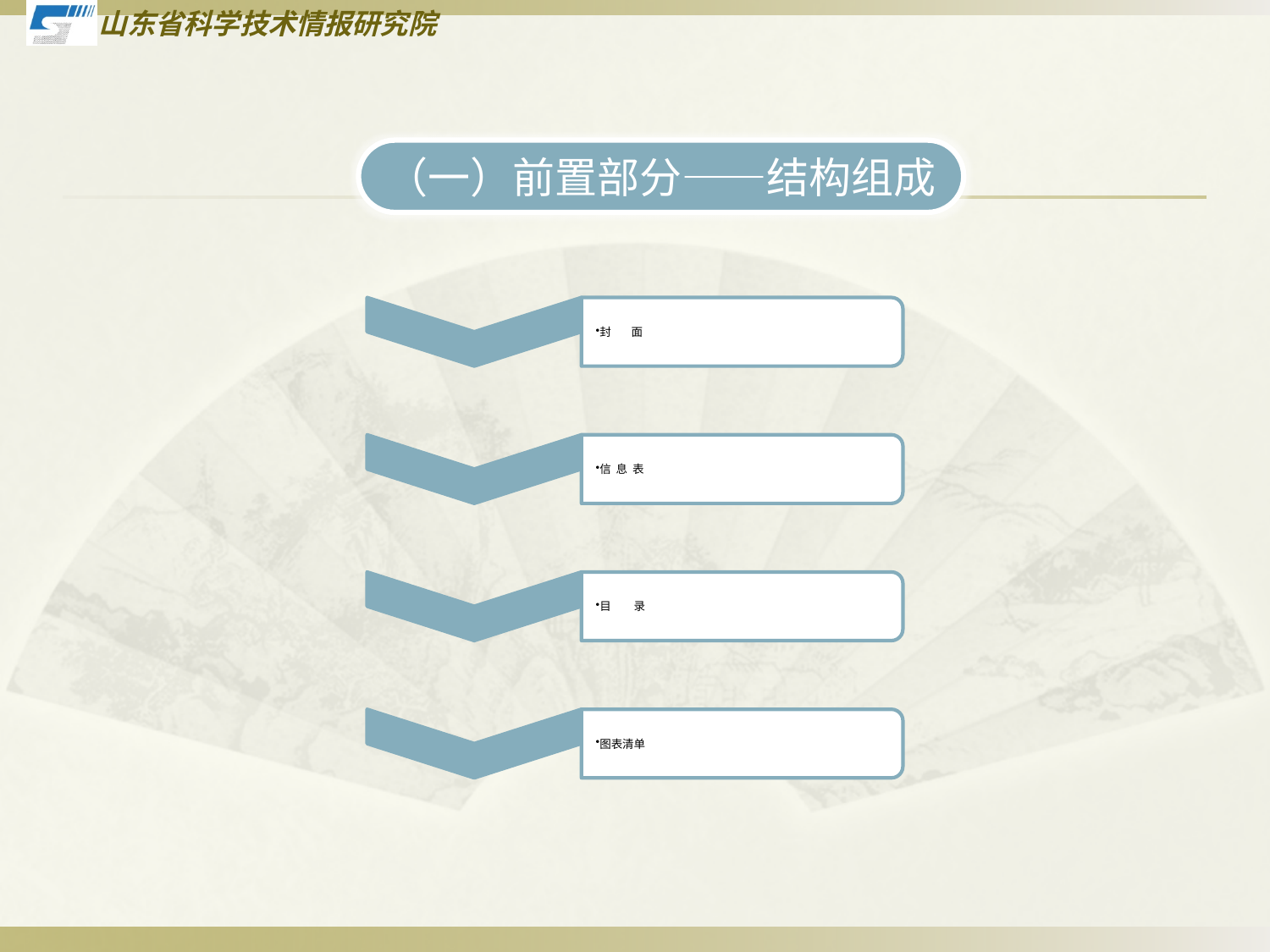

（一）前置部分——结构组成
目         录
图表清单
封        面
信  息  表